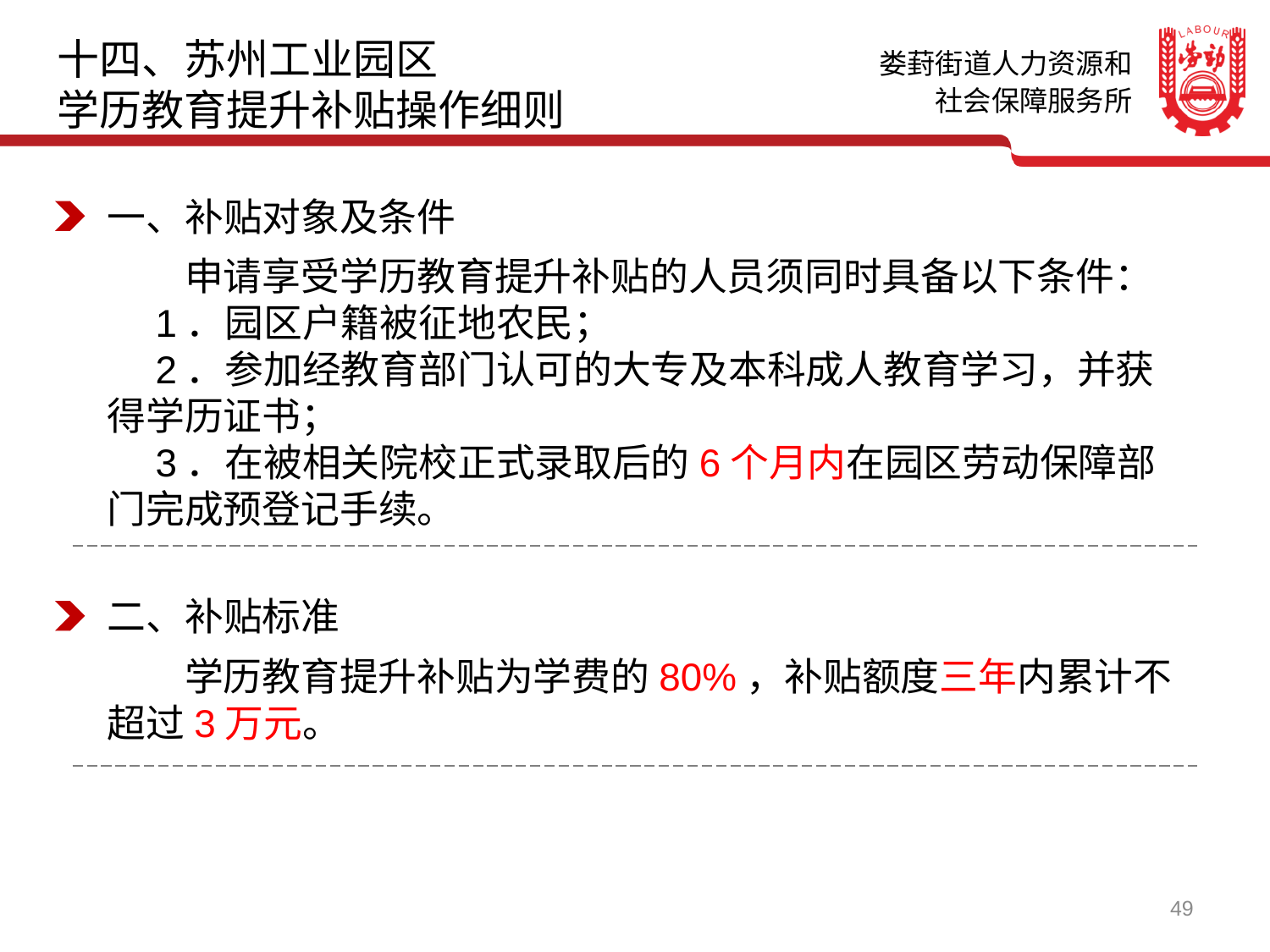

十四、苏州工业园区
学历教育提升补贴操作细则
一、补贴对象及条件

　　申请享受学历教育提升补贴的人员须同时具备以下条件：
　1．园区户籍被征地农民；
　2．参加经教育部门认可的大专及本科成人教育学习，并获得学历证书；
　3．在被相关院校正式录取后的6个月内在园区劳动保障部门完成预登记手续。
二、补贴标准

　　学历教育提升补贴为学费的80%，补贴额度三年内累计不超过3万元。
49